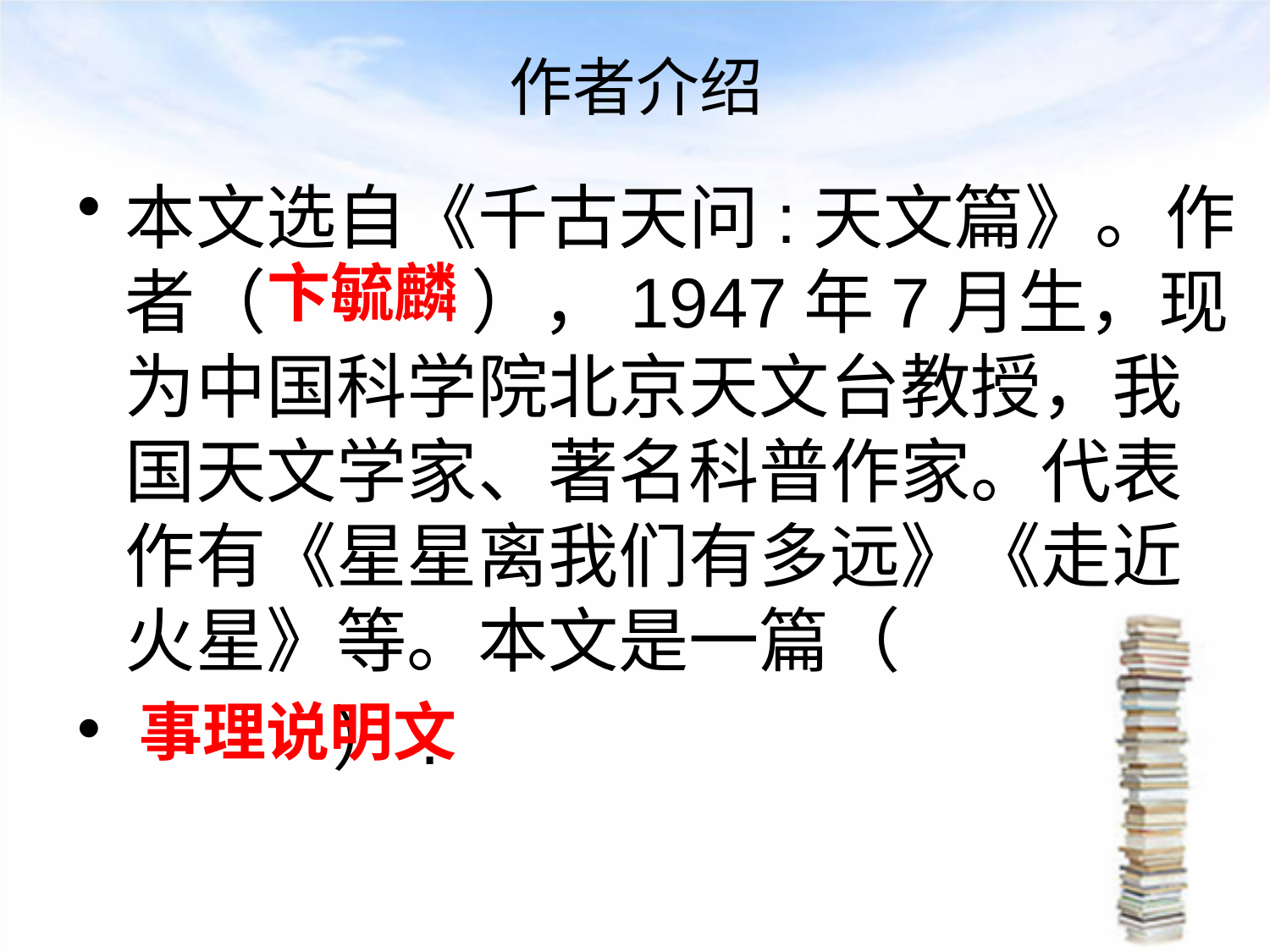

# 作者介绍
本文选自《千古天问:天文篇》。作者（             ），1947年7月生，现为中国科学院北京天文台教授，我国天文学家、著名科普作家。代表作有《星星离我们有多远》《走近火星》等。本文是一篇（
            ）.
卞毓麟
事理说明文